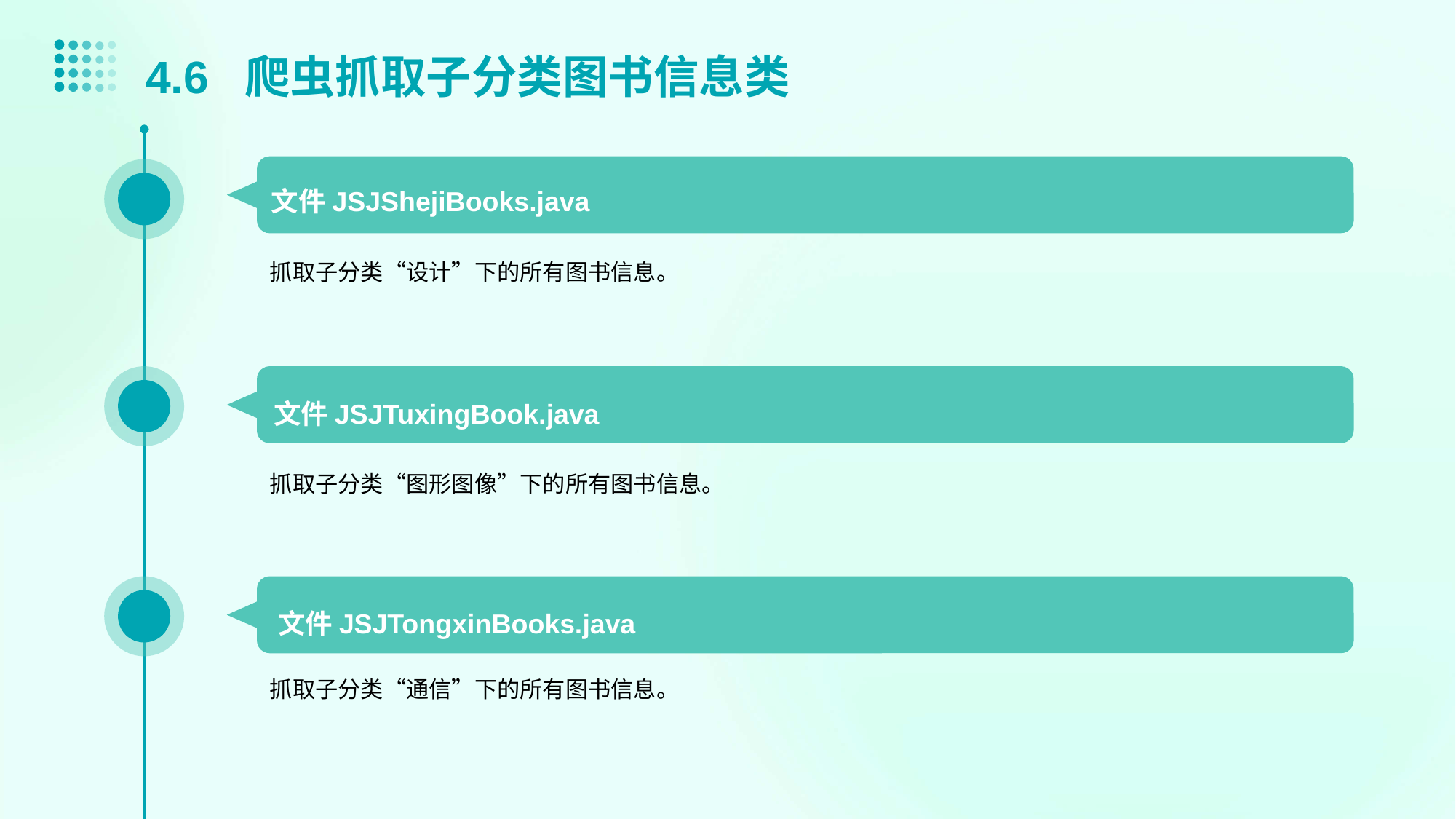

4.6  爬虫抓取子分类图书信息类

文件JSJShejiBooks.java

抓取子分类“设计”下的所有图书信息。

文件JSJTuxingBook.java

抓取子分类“图形图像”下的所有图书信息。

文件JSJTongxinBooks.java

抓取子分类“通信”下的所有图书信息。